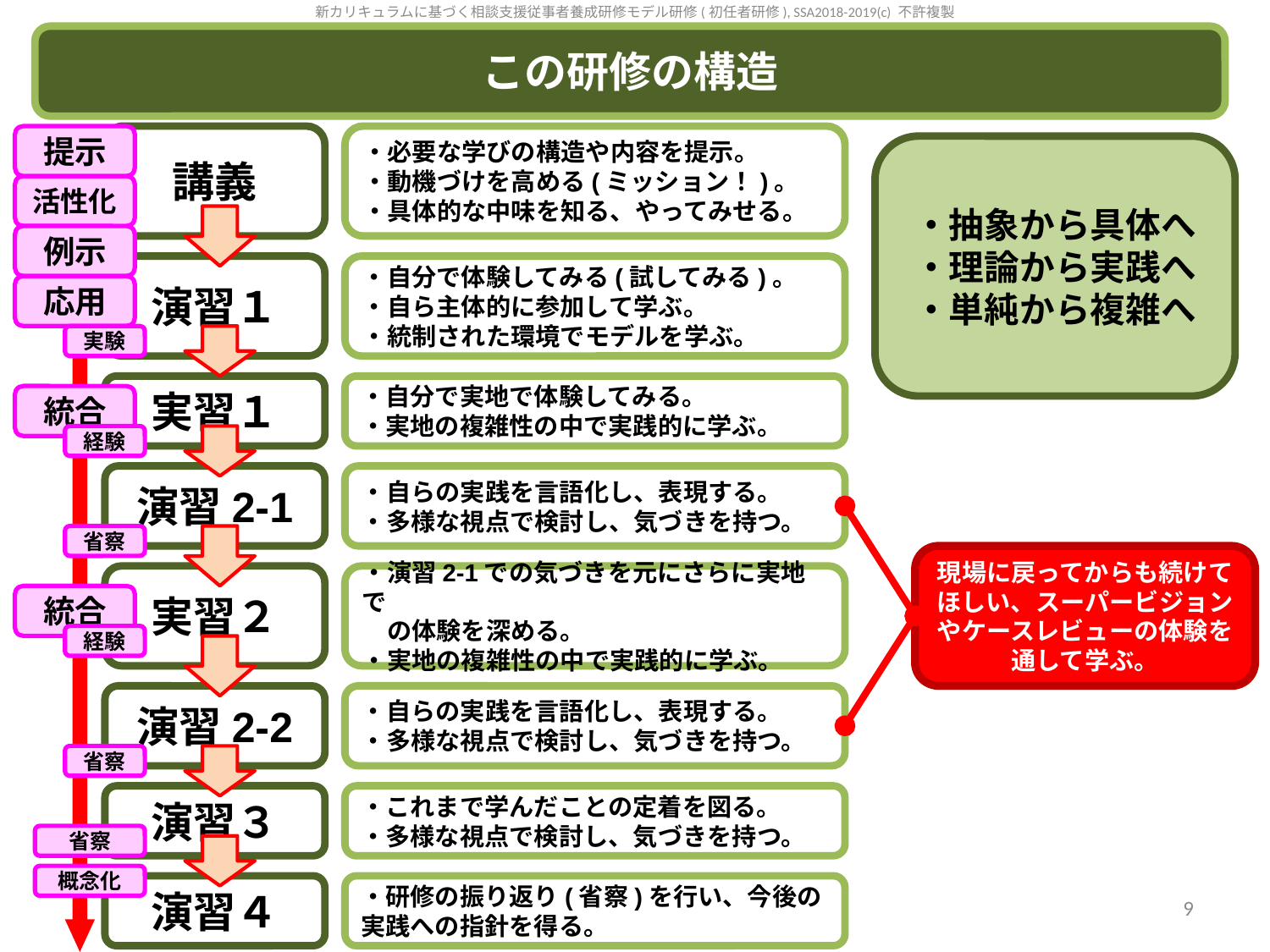

新カリキュラムに基づく相談支援従事者養成研修モデル研修(初任者研修), SSA2018-2019(c) 不許複製
この研修の構造
提示
講義
・必要な学びの構造や内容を提示。
・動機づけを高める(ミッション！)。
・具体的な中味を知る、やってみせる。
・抽象から具体へ
・理論から実践へ
・単純から複雑へ

活性化

例示
演習１
・自分で体験してみる(試してみる)。
・自ら主体的に参加して学ぶ。
・統制された環境でモデルを学ぶ。
応用
実験

実習１
・自分で実地で体験してみる。
・実地の複雑性の中で実践的に学ぶ。
統合
経験

演習2-1
・自らの実践を言語化し、表現する。
・多様な視点で検討し、気づきを持つ。
省察

現場に戻ってからも続けてほしい、スーパービジョンやケースレビューの体験を通して学ぶ。
実習２
・演習2-1での気づきを元にさらに実地で
　の体験を深める。
・実地の複雑性の中で実践的に学ぶ。
統合
経験

演習2-2
・自らの実践を言語化し、表現する。
・多様な視点で検討し、気づきを持つ。
省察

演習３
・これまで学んだことの定着を図る。
・多様な視点で検討し、気づきを持つ。
省察

概念化
演習４
・研修の振り返り(省察)を行い、今後の実践への指針を得る。
9